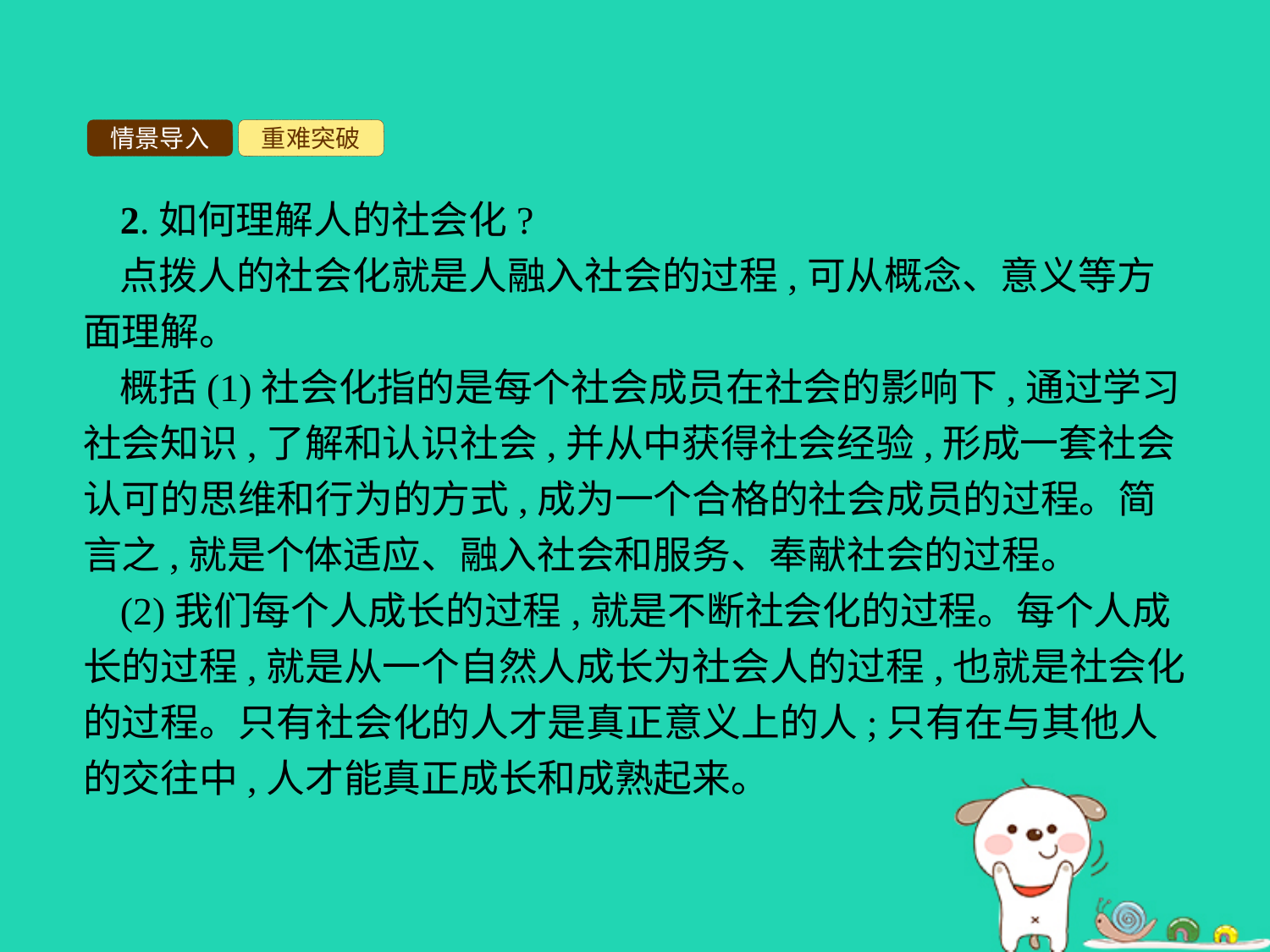

情景导入
重难突破
2.如何理解人的社会化?
点拨人的社会化就是人融入社会的过程,可从概念、意义等方面理解。
概括(1)社会化指的是每个社会成员在社会的影响下,通过学习社会知识,了解和认识社会,并从中获得社会经验,形成一套社会认可的思维和行为的方式,成为一个合格的社会成员的过程。简言之,就是个体适应、融入社会和服务、奉献社会的过程。
(2)我们每个人成长的过程,就是不断社会化的过程。每个人成长的过程,就是从一个自然人成长为社会人的过程,也就是社会化的过程。只有社会化的人才是真正意义上的人;只有在与其他人的交往中,人才能真正成长和成熟起来。